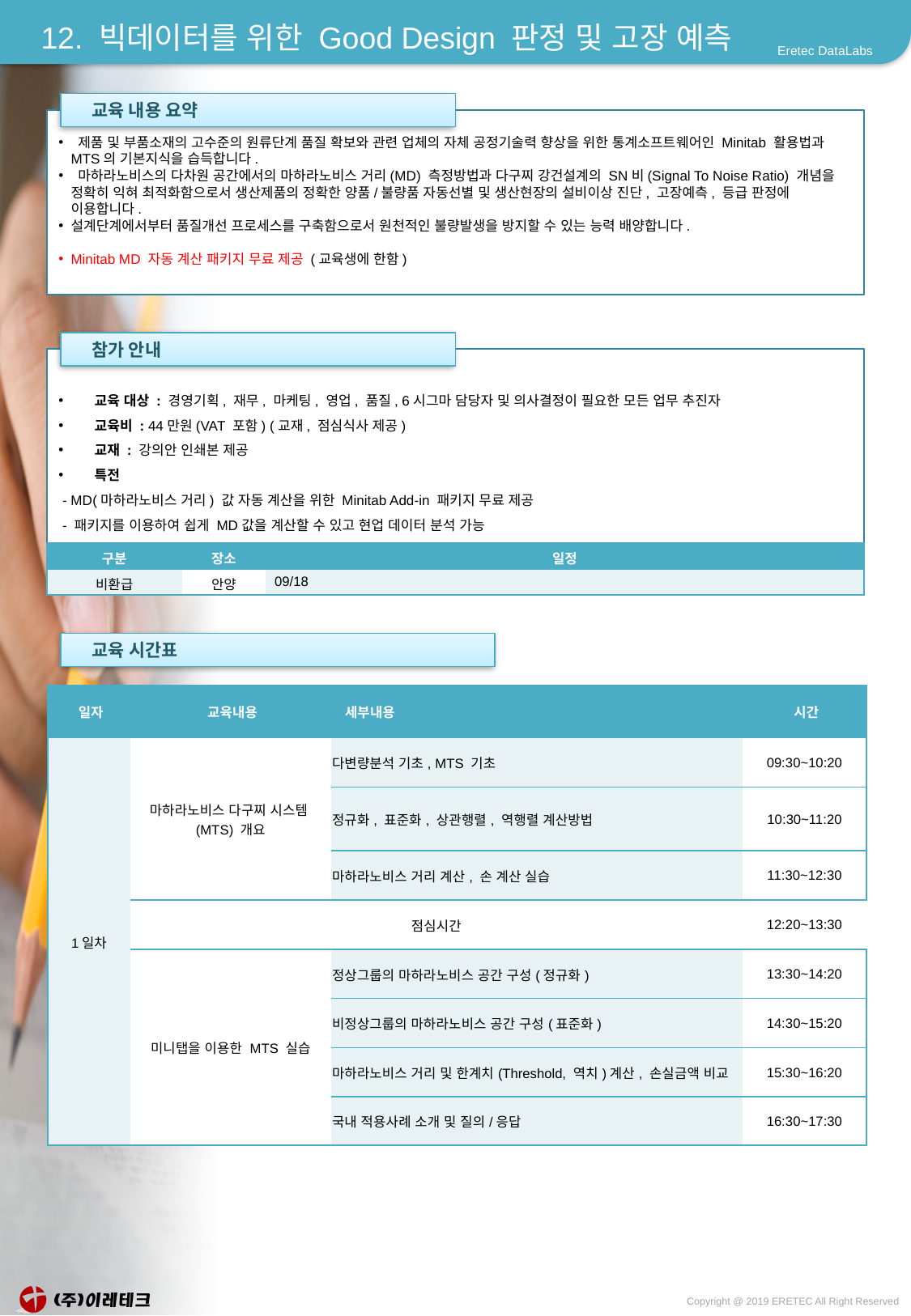

# 12. 빅데이터를 위한 Good Design 판정 및 고장 예측
   교육 내용 요약

 제품 및 부품소재의 고수준의 원류단계 품질 확보와 관련 업체의 자체 공정기술력 향상을 위한 통계소프트웨어인 Minitab 활용법과 MTS의 기본지식을 습득합니다.
 마하라노비스의 다차원 공간에서의 마하라노비스 거리(MD) 측정방법과 다구찌 강건설계의 SN비(Signal To Noise Ratio) 개념을 정확히 익혀 최적화함으로서 생산제품의 정확한 양품/불량품 자동선별 및 생산현장의 설비이상 진단, 고장예측, 등급 판정에 이용합니다.
설계단계에서부터 품질개선 프로세스를 구축함으로서 원천적인 불량발생을 방지할 수 있는 능력 배양합니다.

Minitab MD 자동 계산 패키지 무료 제공 (교육생에 한함)
   참가 안내

 교육 대상 : 경영기획, 재무, 마케팅, 영업, 품질, 6시그마 담당자 및 의사결정이 필요한 모든 업무 추진자
 교육비 : 44만원(VAT 포함) (교재, 점심식사 제공)
 교재 : 강의안 인쇄본 제공
 특전
 - MD(마하라노비스 거리) 값 자동 계산을 위한 Minitab Add-in 패키지 무료 제공
 - 패키지를 이용하여 쉽게 MD값을 계산할 수 있고 현업 데이터 분석 가능
| 구분 | 장소 | 일정 |
| --- | --- | --- |
| 비환급 | 안양 | 09/18 |
   교육 시간표
| 일자 | 교육내용 | 세부내용 | 시간 |
| --- | --- | --- | --- |
| 1일차 | 마하라노비스 다구찌 시스템(MTS) 개요 | 다변량분석 기초, MTS 기초 | 09:30~10:20 |
|  |  | 정규화, 표준화, 상관행렬, 역행렬 계산방법 | 10:30~11:20 |
|  |  | 마하라노비스 거리 계산, 손 계산 실습 | 11:30~12:30 |
|  | 점심시간 |  | 12:20~13:30 |
|  | 미니탭을 이용한 MTS 실습 | 정상그룹의 마하라노비스 공간 구성(정규화) | 13:30~14:20 |
|  |  | 비정상그룹의 마하라노비스 공간 구성(표준화) | 14:30~15:20 |
|  |  | 마하라노비스 거리 및 한계치(Threshold, 역치)계산, 손실금액 비교 | 15:30~16:20 |
|  |  | 국내 적용사례 소개 및 질의/응답 | 16:30~17:30 |